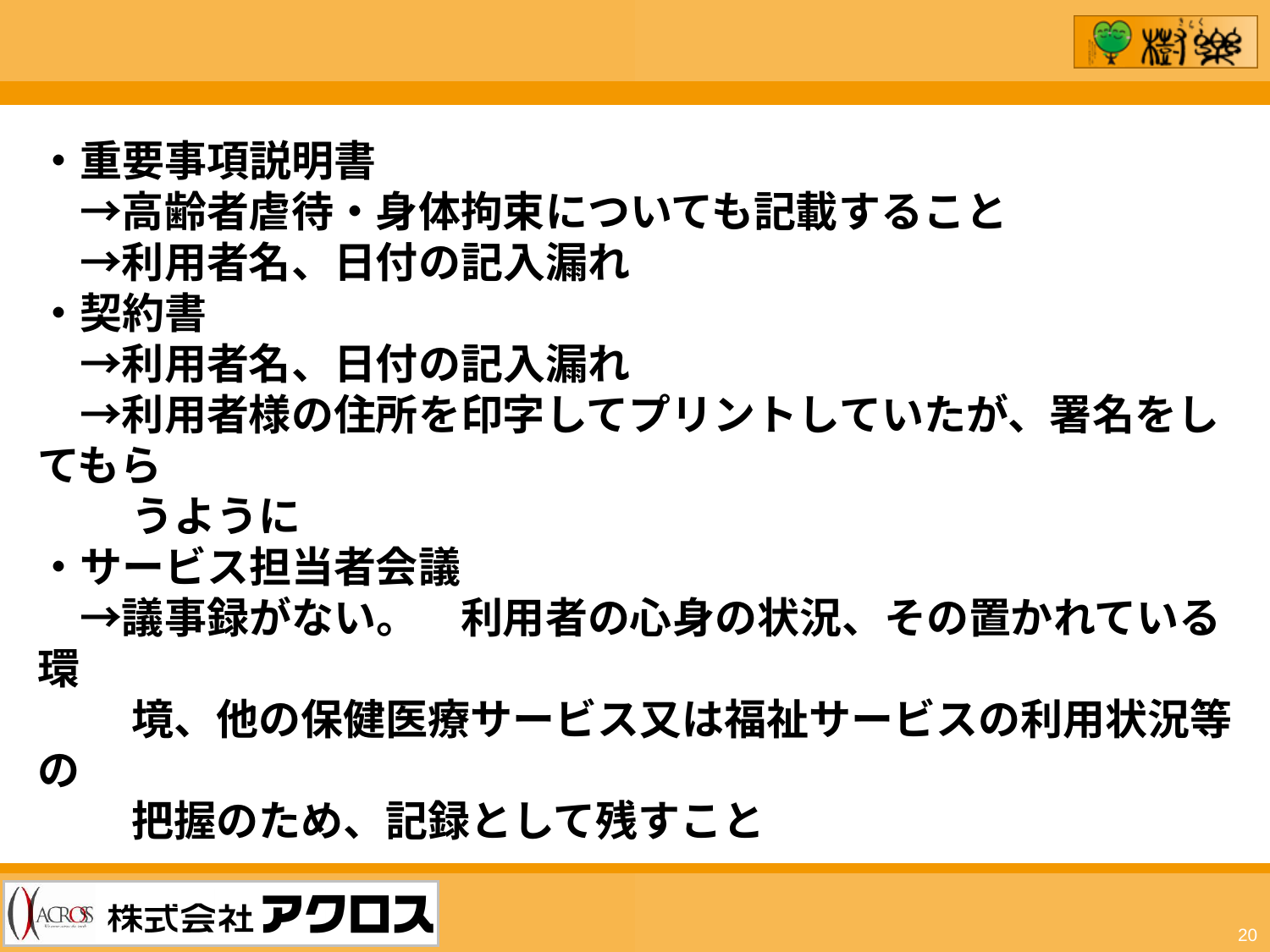

・重要事項説明書
　→高齢者虐待・身体拘束についても記載すること
　→利用者名、日付の記入漏れ
・契約書
　→利用者名、日付の記入漏れ
　→利用者様の住所を印字してプリントしていたが、署名をしてもら
　　 うように
・サービス担当者会議
　→議事録がない。　利用者の心身の状況、その置かれている環
　　 境、他の保健医療サービス又は福祉サービスの利用状況等の
　　 把握のため、記録として残すこと

20